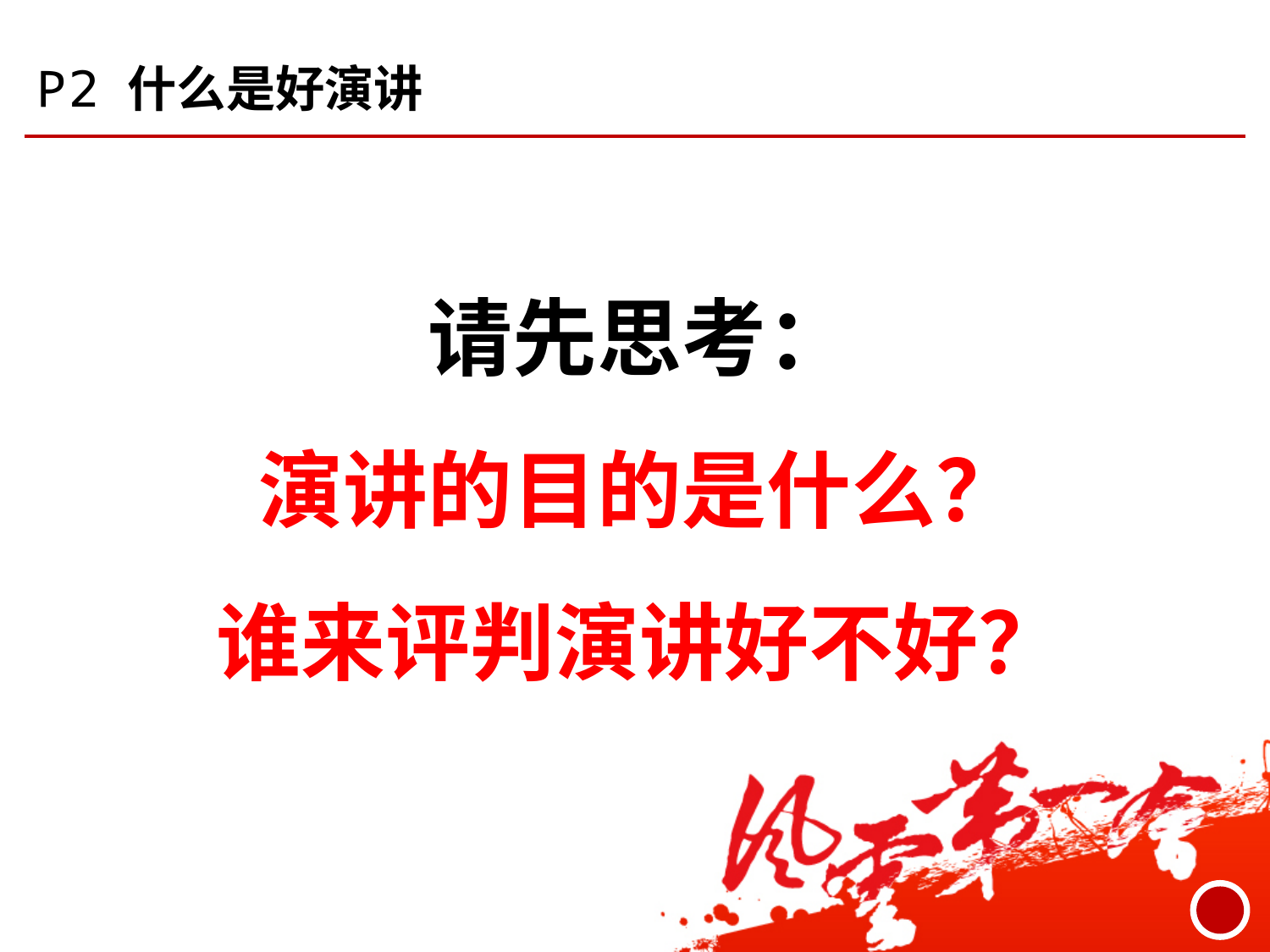

# P2 什么是好演讲
请先思考：
演讲的目的是什么？
谁来评判演讲好不好？
12